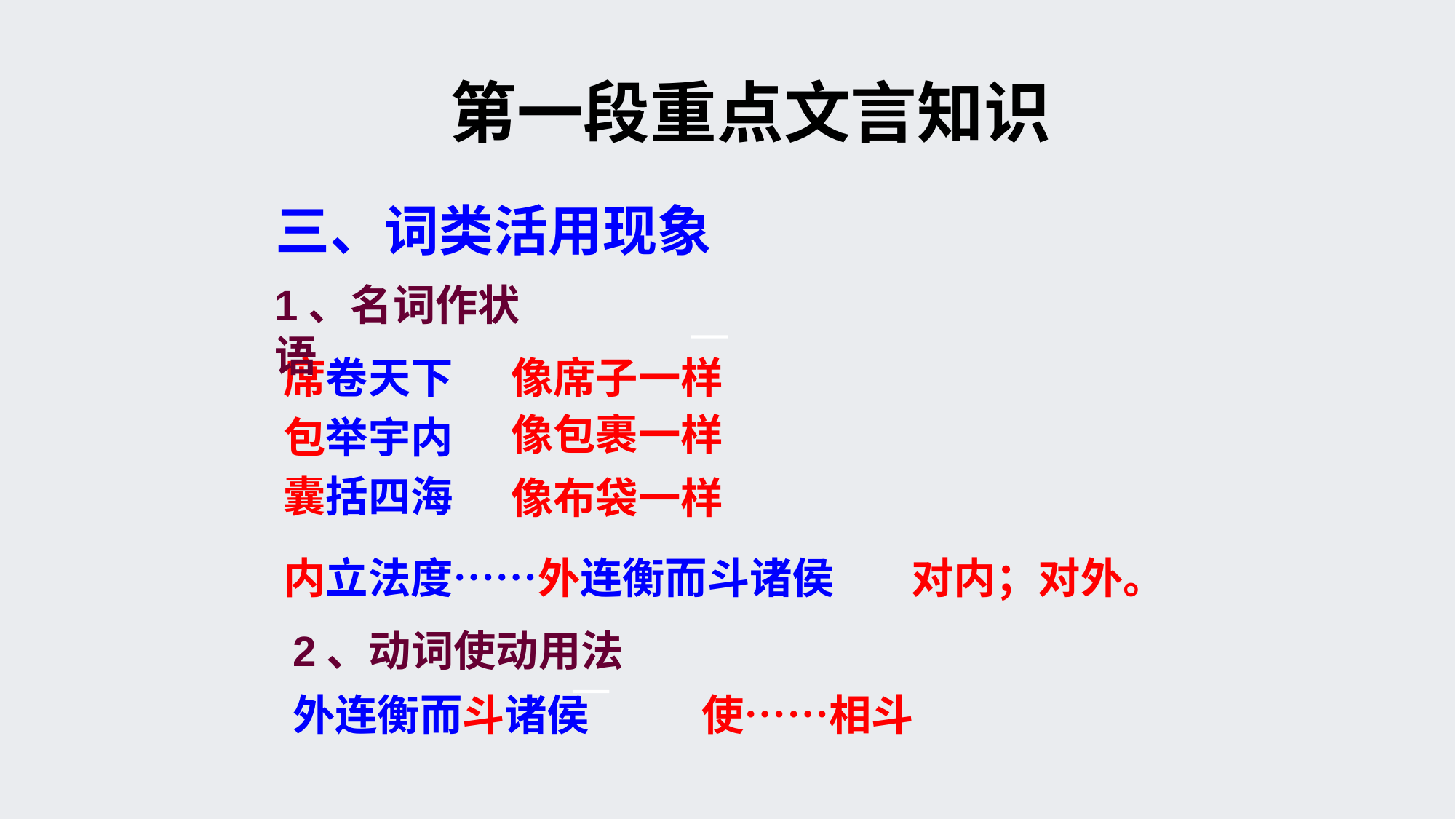

第一段重点文言知识
三、词类活用现象
1、名词作状语

席卷天下
包举宇内
囊括四海
像席子一样
像包裹一样
像布袋一样
内立法度……外连衡而斗诸侯
对内；对外。
2、动词使动用法
外连衡而斗诸侯
使……相斗